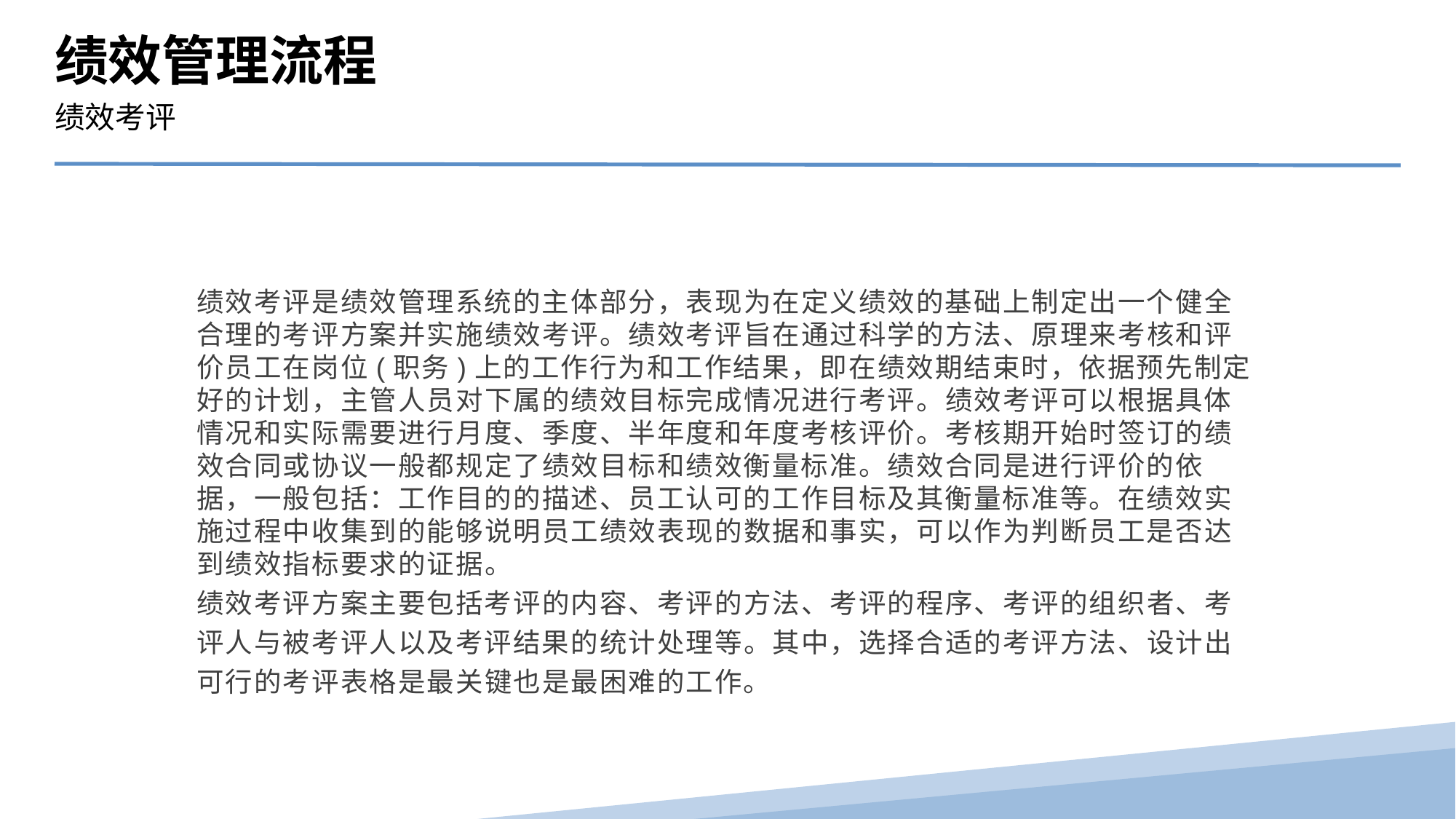

绩效管理流程
绩效考评
绩效考评是绩效管理系统的主体部分，表现为在定义绩效的基础上制定出一个健全合理的考评方案并实施绩效考评。绩效考评旨在通过科学的方法、原理来考核和评价员工在岗位(职务)上的工作行为和工作结果，即在绩效期结束时，依据预先制定好的计划，主管人员对下属的绩效目标完成情况进行考评。绩效考评可以根据具体情况和实际需要进行月度、季度、半年度和年度考核评价。考核期开始时签订的绩效合同或协议一般都规定了绩效目标和绩效衡量标准。绩效合同是进行评价的依据，一般包括：工作目的的描述、员工认可的工作目标及其衡量标准等。在绩效实施过程中收集到的能够说明员工绩效表现的数据和事实，可以作为判断员工是否达到绩效指标要求的证据。
绩效考评方案主要包括考评的内容、考评的方法、考评的程序、考评的组织者、考评人与被考评人以及考评结果的统计处理等。其中，选择合适的考评方法、设计出可行的考评表格是最关键也是最困难的工作。